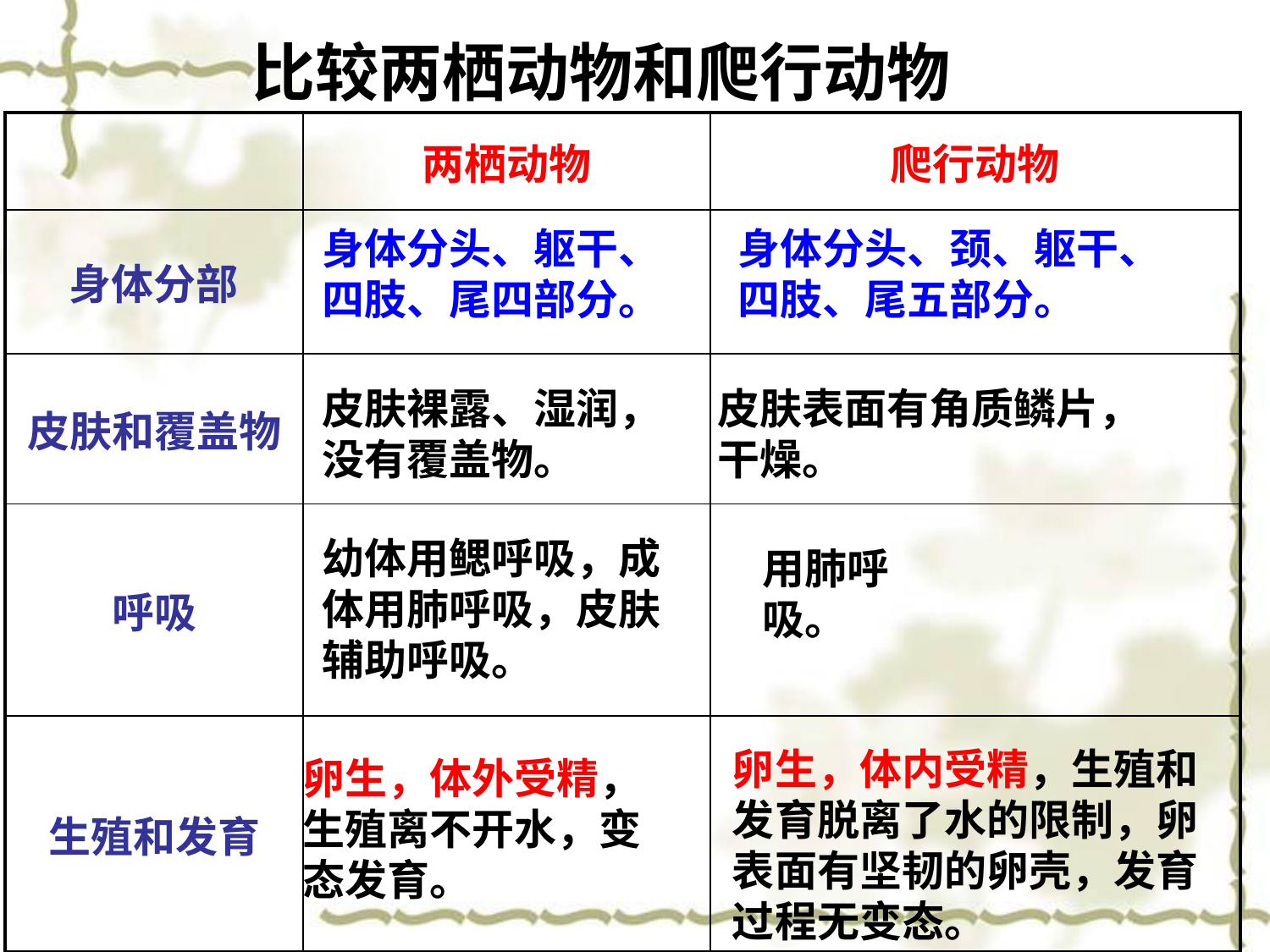

比较两栖动物和爬行动物
|  | 两栖动物 | 爬行动物 |
| --- | --- | --- |
| 身体分部 |  |  |
| 皮肤和覆盖物 |  |  |
| 呼吸 |  |  |
| 生殖和发育 |  |  |
身体分头、躯干、四肢、尾四部分。
身体分头、颈、躯干、四肢、尾五部分。
皮肤裸露、湿润，没有覆盖物。
皮肤表面有角质鳞片，干燥。
幼体用鳃呼吸，成体用肺呼吸，皮肤辅助呼吸。
用肺呼吸。
卵生，体内受精，生殖和发育脱离了水的限制，卵表面有坚韧的卵壳，发育过程无变态。
卵生，体外受精，生殖离不开水，变态发育。